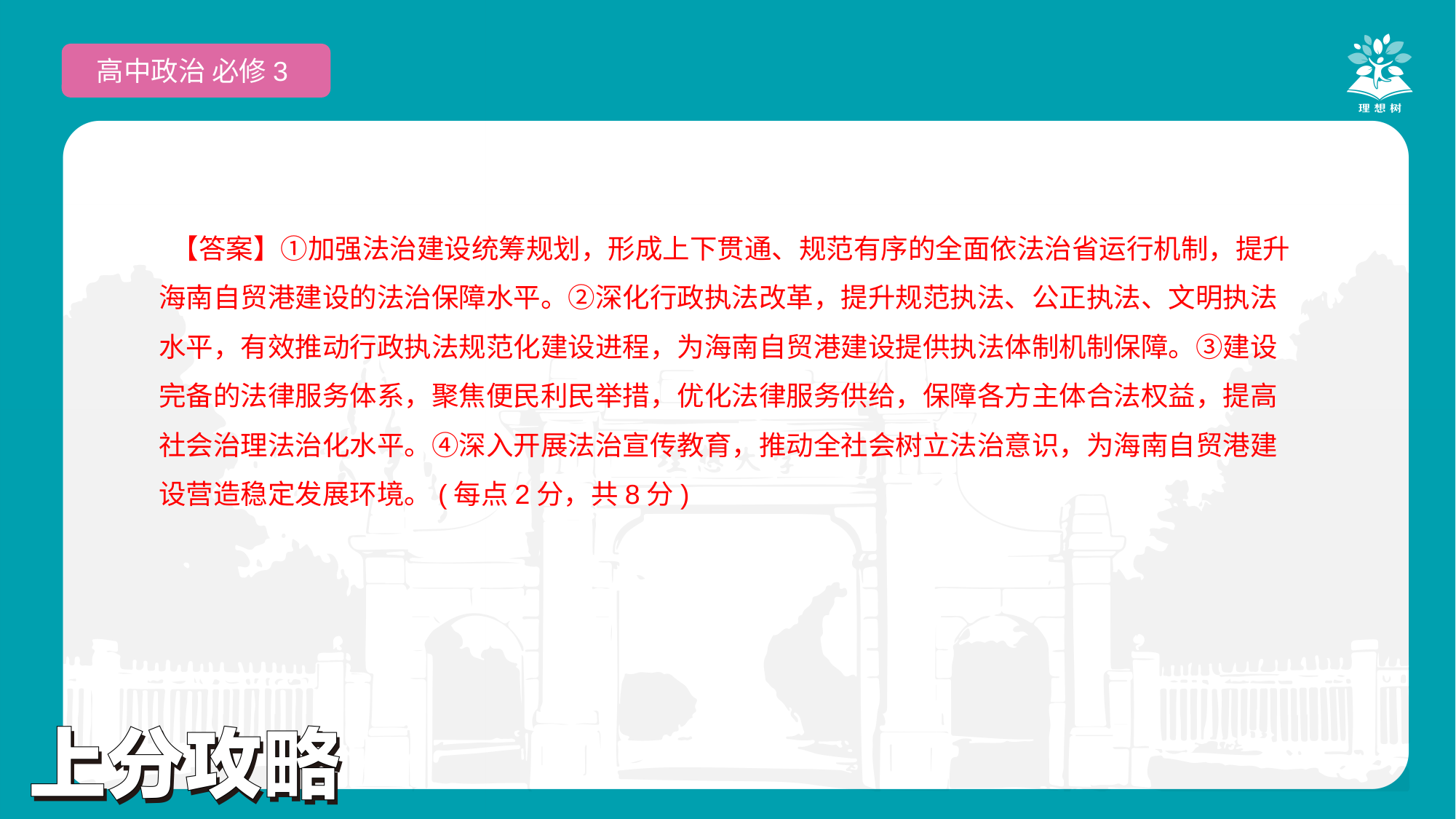

高中政治 必修3
 【答案】①加强法治建设统筹规划，形成上下贯通、规范有序的全面依法治省运行机制，提升海南自贸港建设的法治保障水平。②深化行政执法改革，提升规范执法、公正执法、文明执法水平，有效推动行政执法规范化建设进程，为海南自贸港建设提供执法体制机制保障。③建设完备的法律服务体系，聚焦便民利民举措，优化法律服务供给，保障各方主体合法权益，提高社会治理法治化水平。④深入开展法治宣传教育，推动全社会树立法治意识，为海南自贸港建设营造稳定发展环境。(每点2分，共8分)